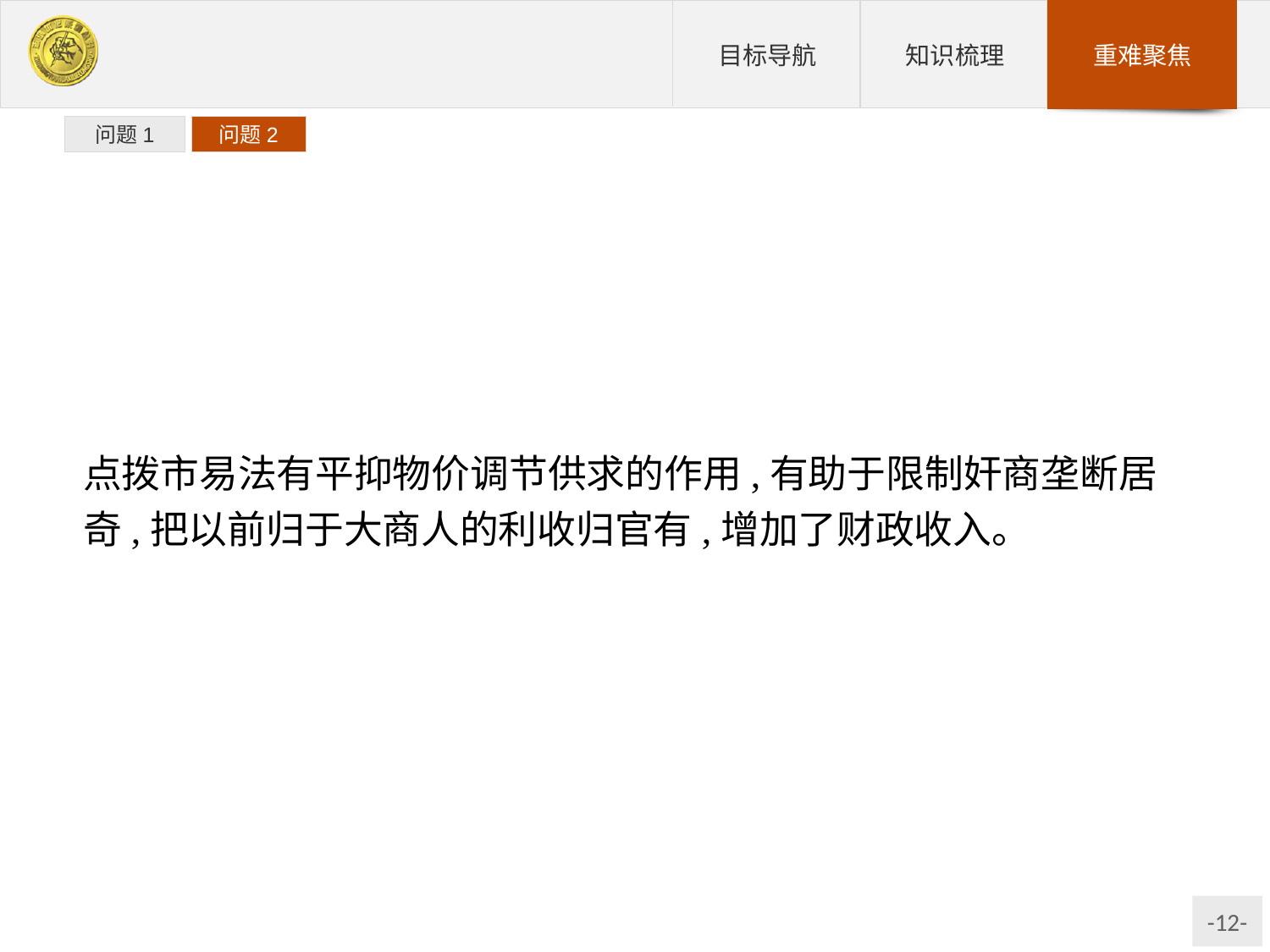

问题1
问题2
点拨市易法有平抑物价调节供求的作用,有助于限制奸商垄断居奇,把以前归于大商人的利收归官有,增加了财政收入。